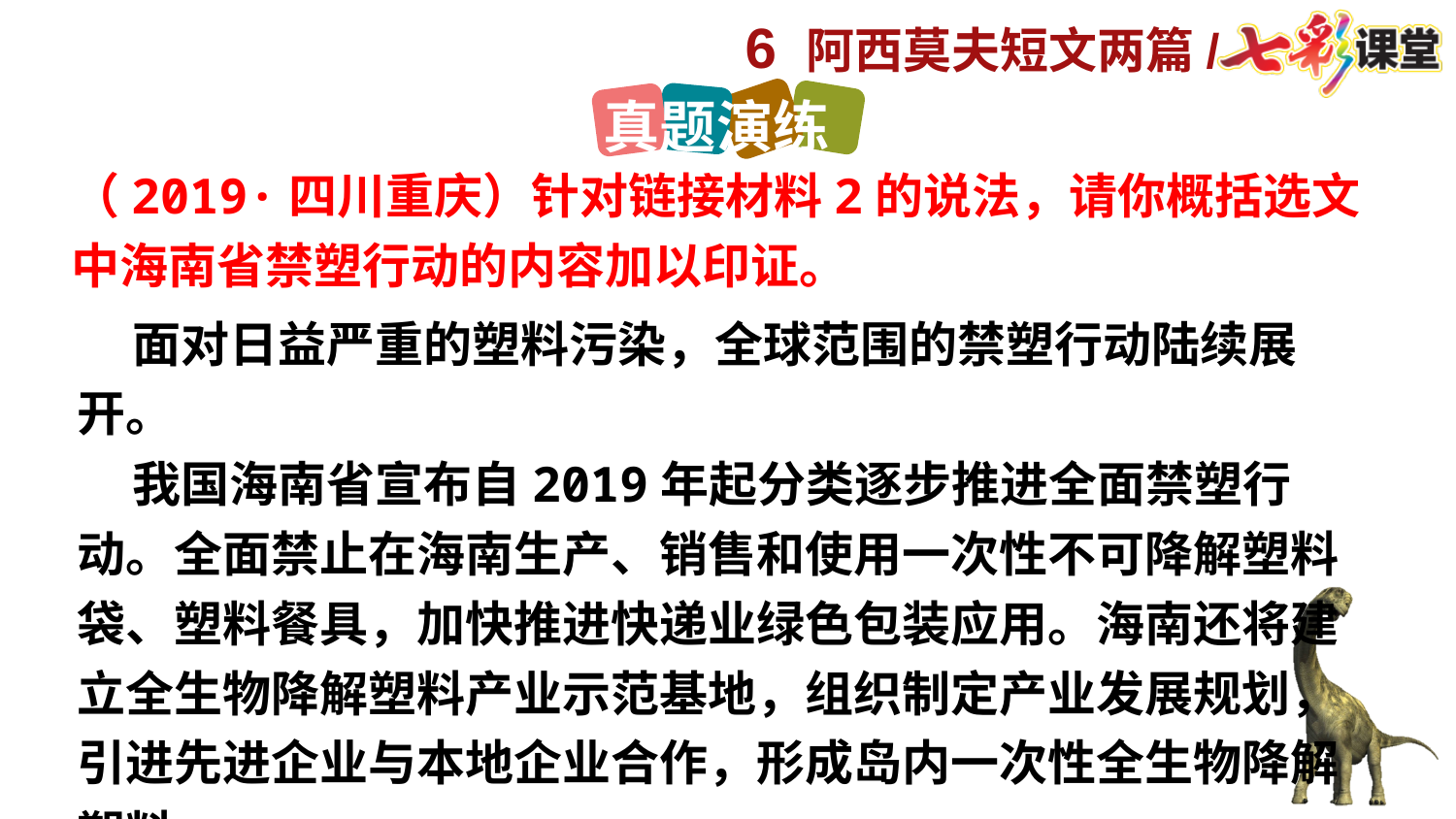

真题演练

（2019·四川重庆）针对链接材料2的说法，请你概括选文中海南省禁塑行动的内容加以印证。
    面对日益严重的塑料污染，全球范围的禁塑行动陆续展开。
    我国海南省宣布自2019年起分类逐步推进全面禁塑行动。全面禁止在海南生产、销售和使用一次性不可降解塑料袋、塑料餐具，加快推进快递业绿色包装应用。海南还将建立全生物降解塑料产业示范基地，组织制定产业发展规划，引进先进企业与本地企业合作，形成岛内一次性全生物降解塑料